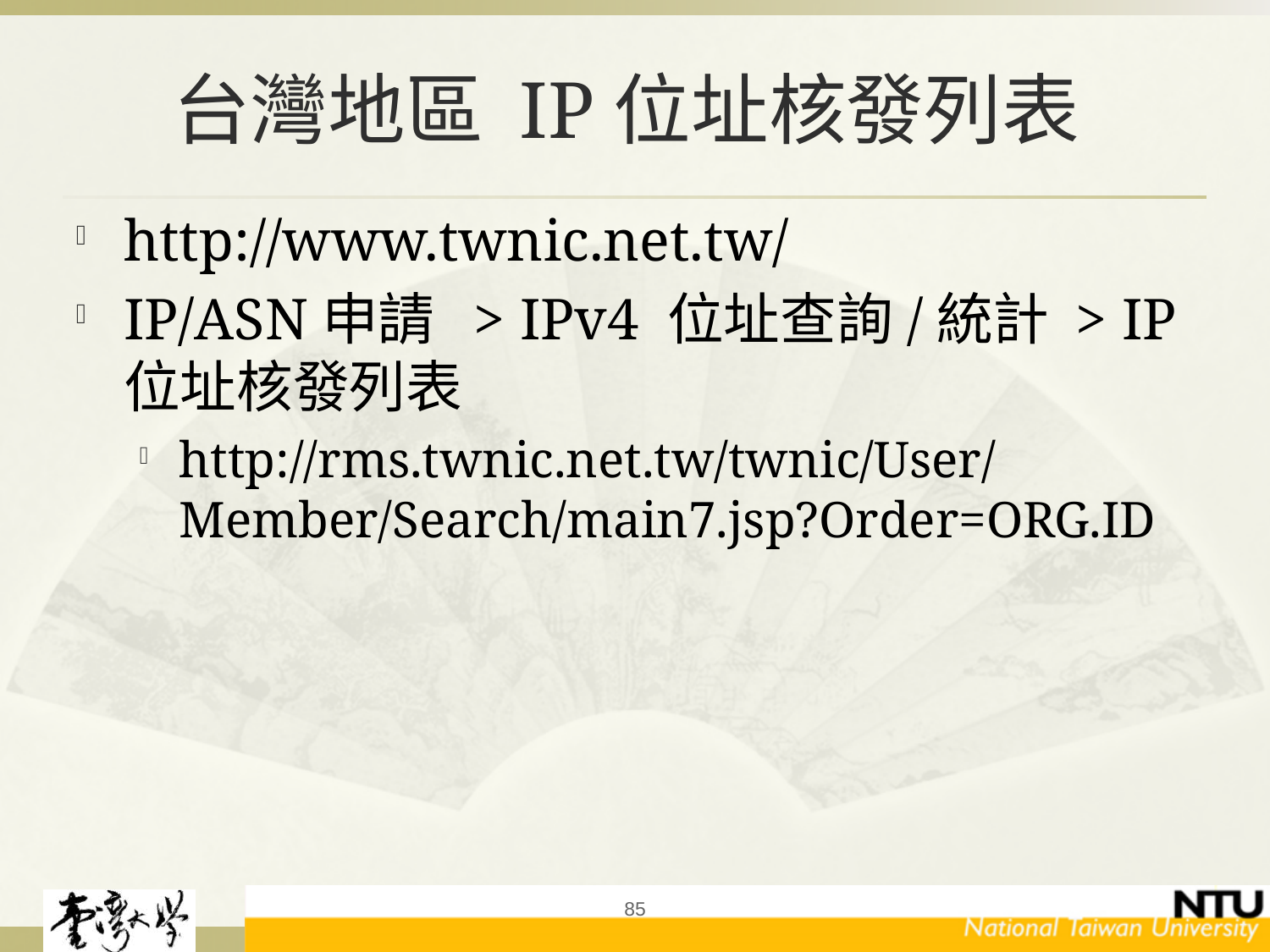

# 台灣地區 IP位址核發列表
http://www.twnic.net.tw/
IP/ASN申請  > IPv4 位址查詢/統計 > IP位址核發列表
http://rms.twnic.net.tw/twnic/User/Member/Search/main7.jsp?Order=ORG.ID

85